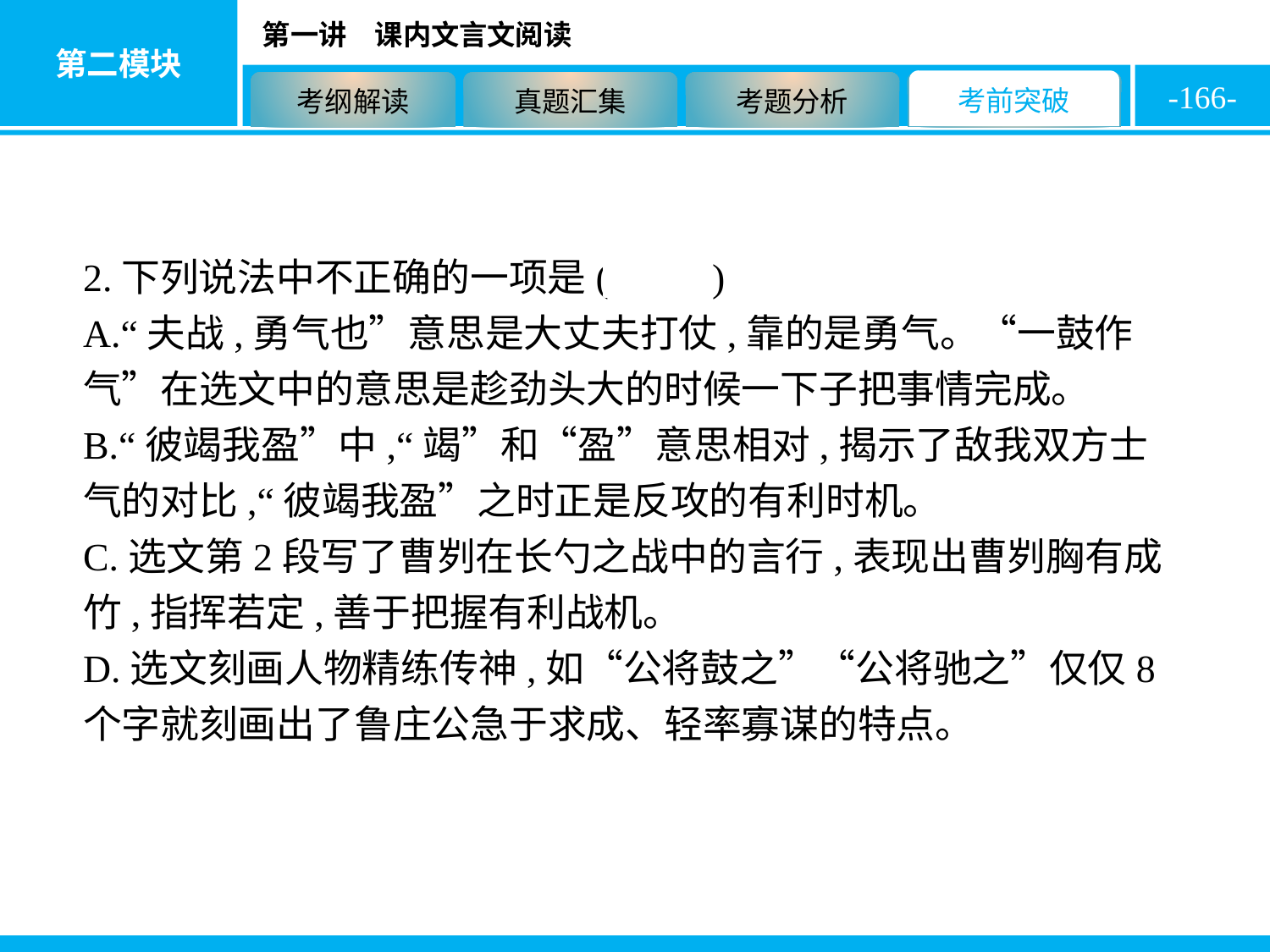

-166-
2.下列说法中不正确的一项是(    A    )
A.“夫战,勇气也”意思是大丈夫打仗,靠的是勇气。“一鼓作气”在选文中的意思是趁劲头大的时候一下子把事情完成。
B.“彼竭我盈”中,“竭”和“盈”意思相对,揭示了敌我双方士气的对比,“彼竭我盈”之时正是反攻的有利时机。
C.选文第2段写了曹刿在长勺之战中的言行,表现出曹刿胸有成竹,指挥若定,善于把握有利战机。
D.选文刻画人物精练传神,如“公将鼓之”“公将驰之”仅仅8个字就刻画出了鲁庄公急于求成、轻率寡谋的特点。